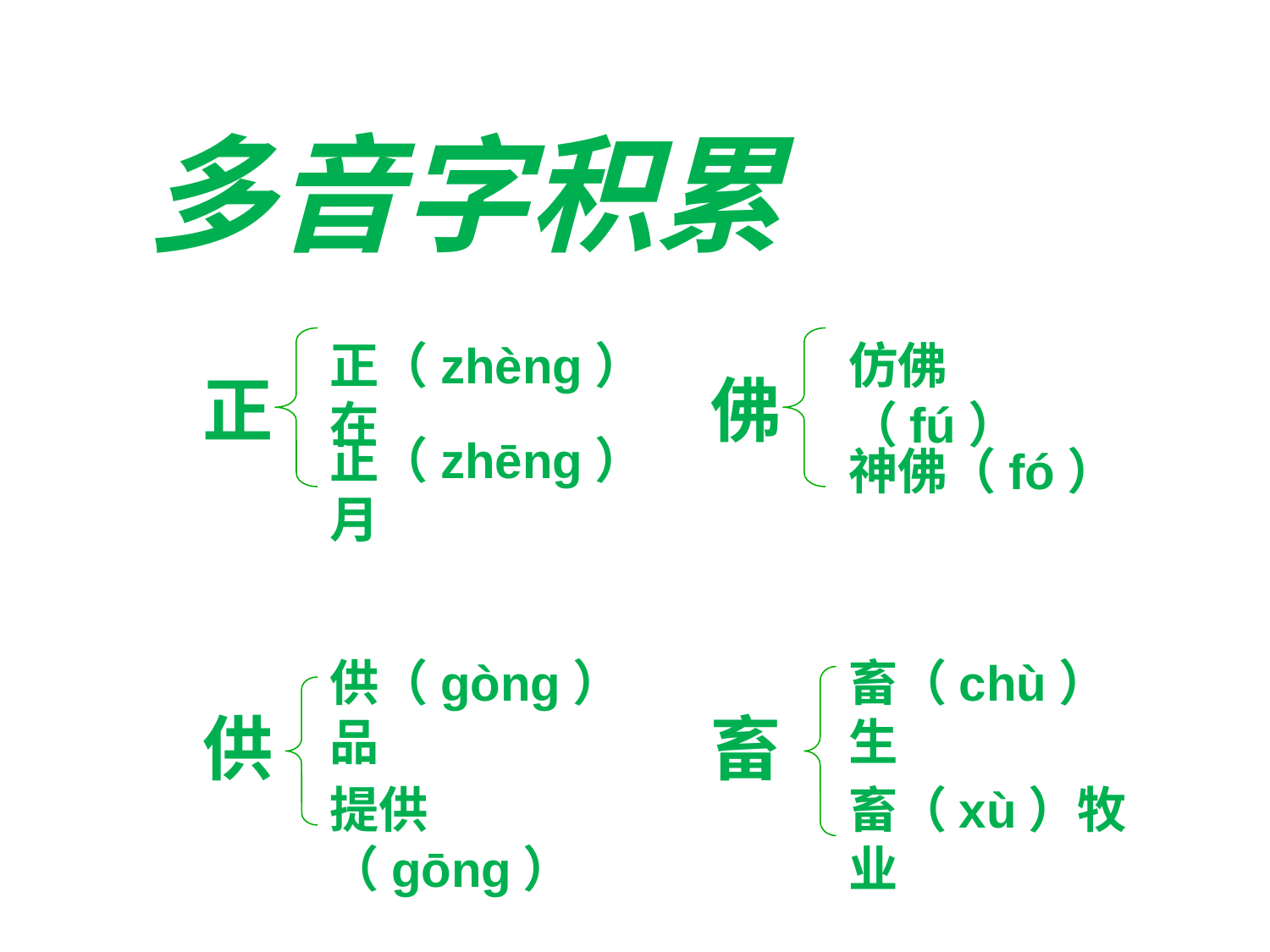

多音字积累

正（zhèng）在

仿佛（fú）
正
佛
正（zhēng）月
神佛（fó）
供（gòng）品
畜（chù）生

供
畜
提供（gōng）
畜（xù）牧业